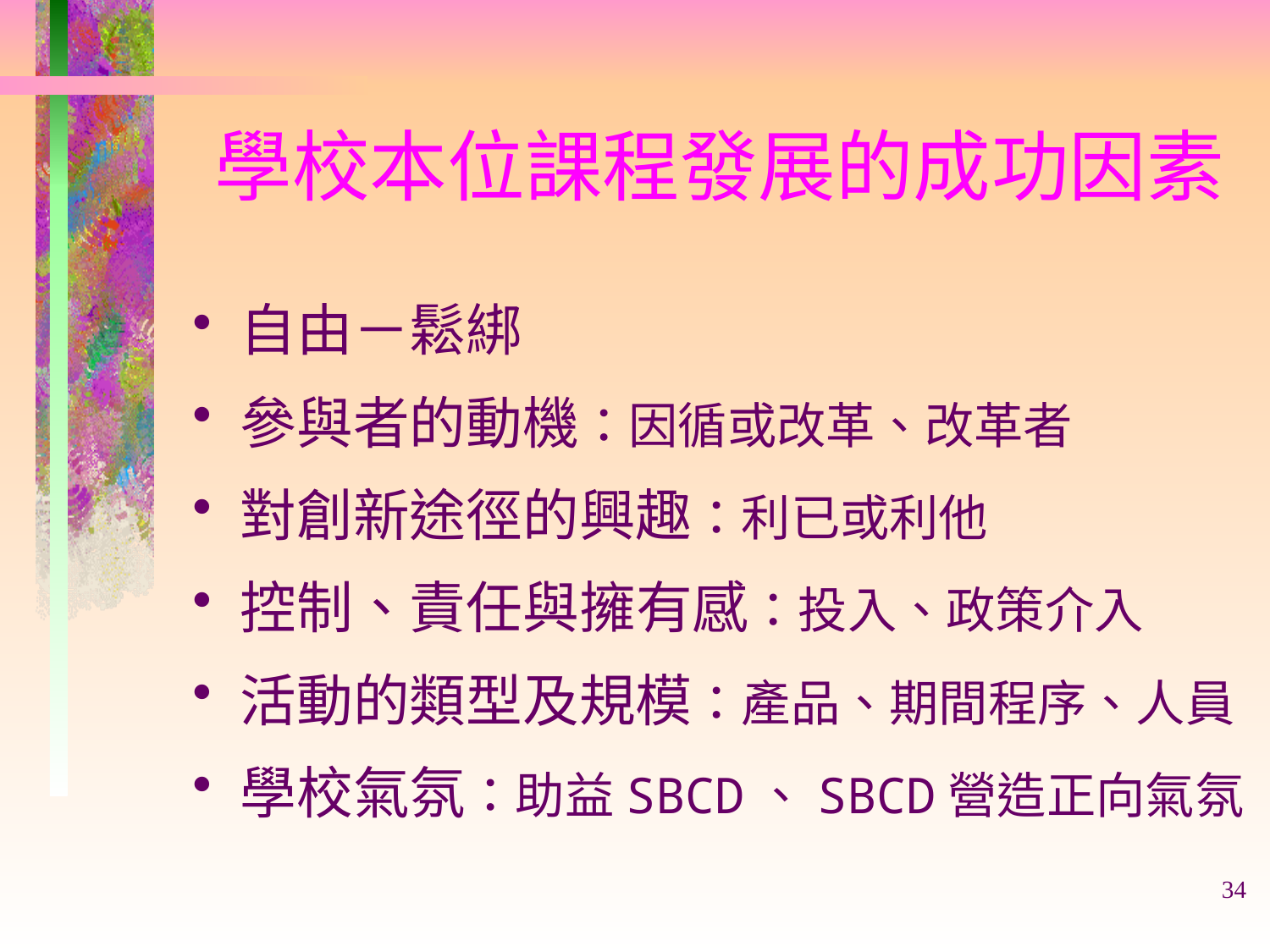

# 學校本位課程發展的成功因素
自由－鬆綁
參與者的動機：因循或改革、改革者
對創新途徑的興趣：利已或利他
控制、責任與擁有感：投入、政策介入
活動的類型及規模：產品、期間程序、人員
學校氣氛：助益SBCD、SBCD營造正向氣氛
34